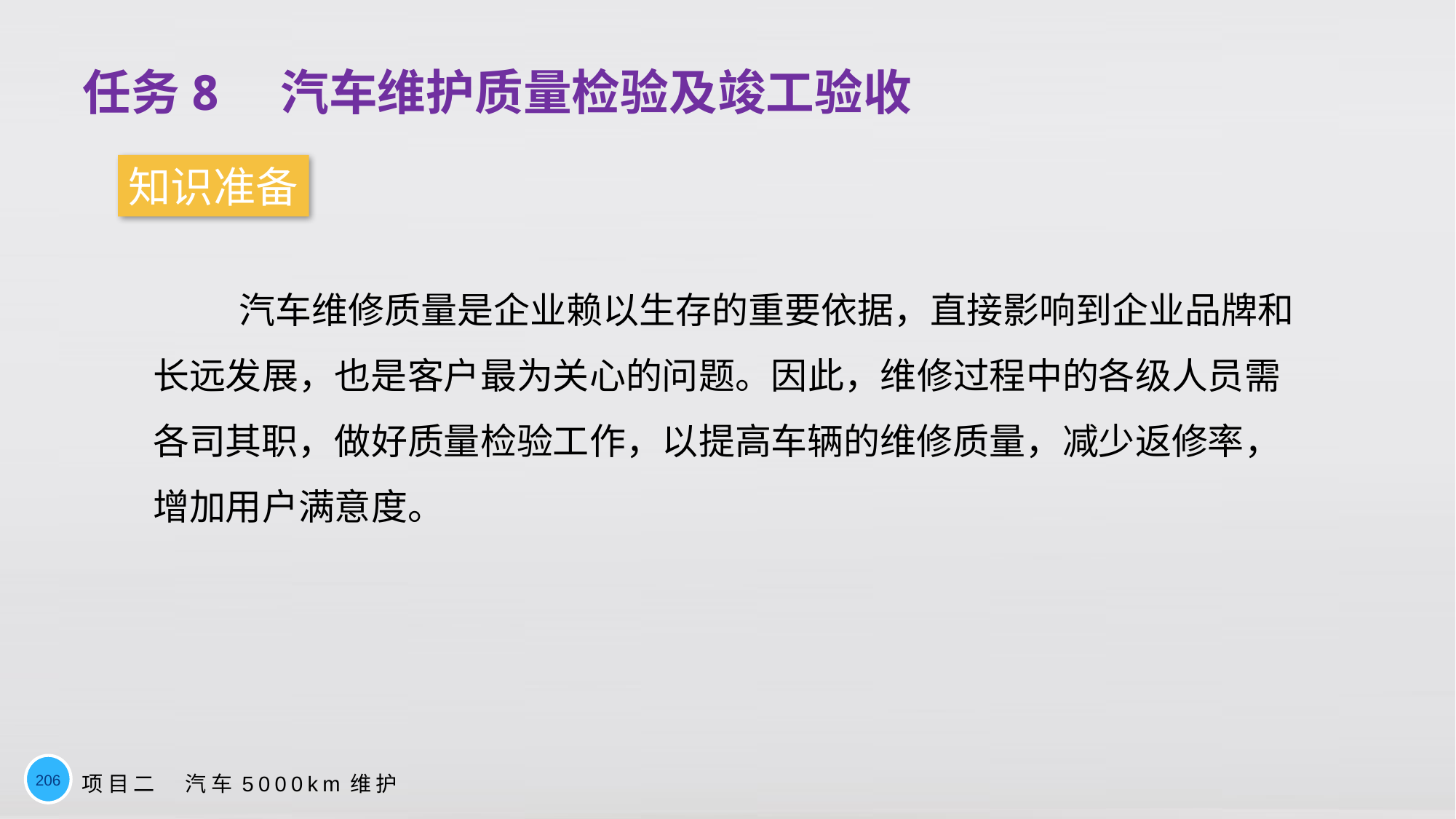

任务8　汽车维护质量检验及竣工验收
知识准备
汽车维修质量是企业赖以生存的重要依据，直接影响到企业品牌和长远发展，也是客户最为关心的问题。因此，维修过程中的各级人员需各司其职，做好质量检验工作，以提高车辆的维修质量，减少返修率，增加用户满意度。
206